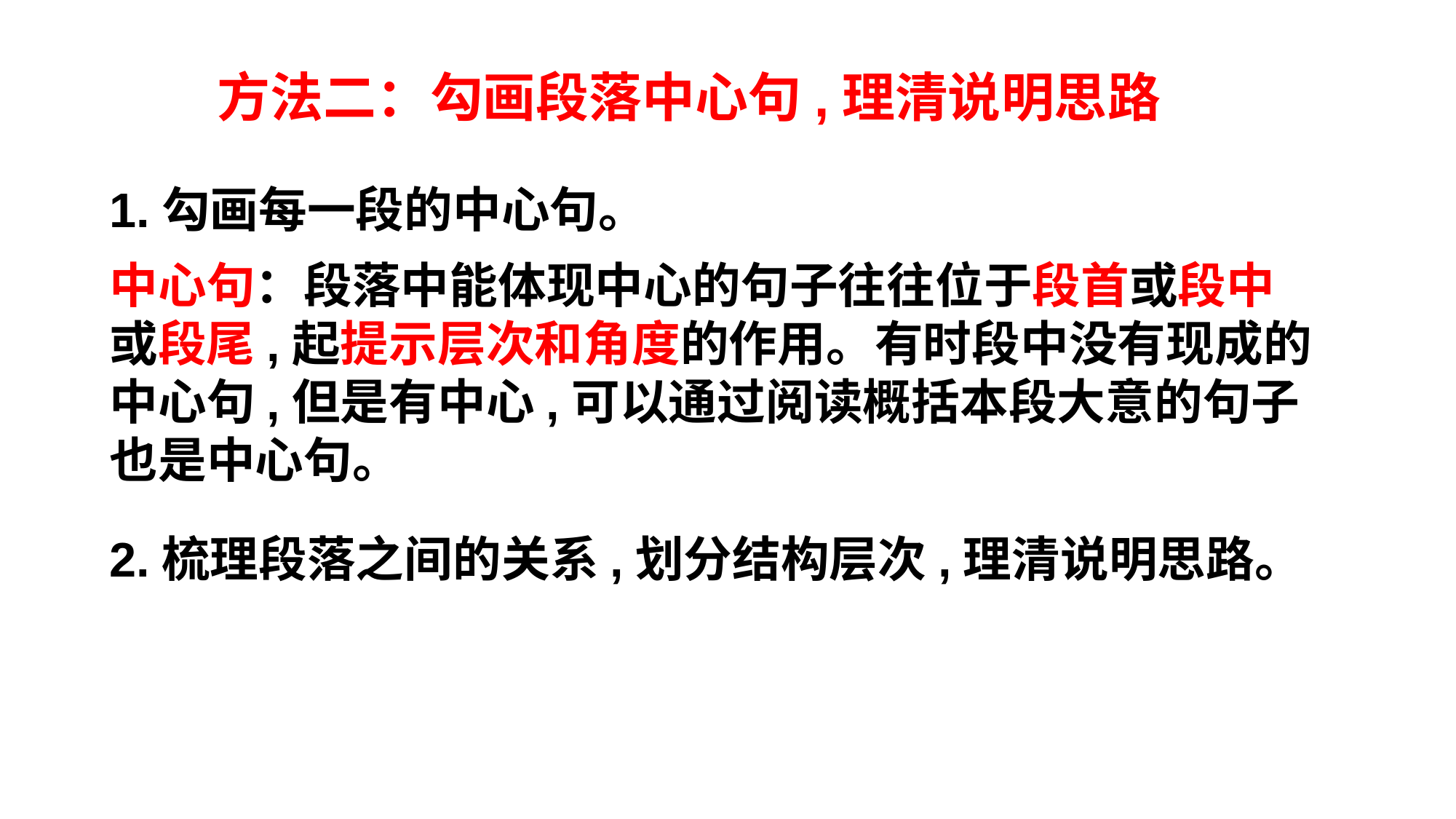

方法二：勾画段落中心句,理清说明思路
1.勾画每一段的中心句。

2.梳理段落之间的关系,划分结构层次,理清说明思路。

中心句：段落中能体现中心的句子往往位于段首或段中或段尾,起提示层次和角度的作用。有时段中没有现成的中心句,但是有中心,可以通过阅读概括本段大意的句子也是中心句。